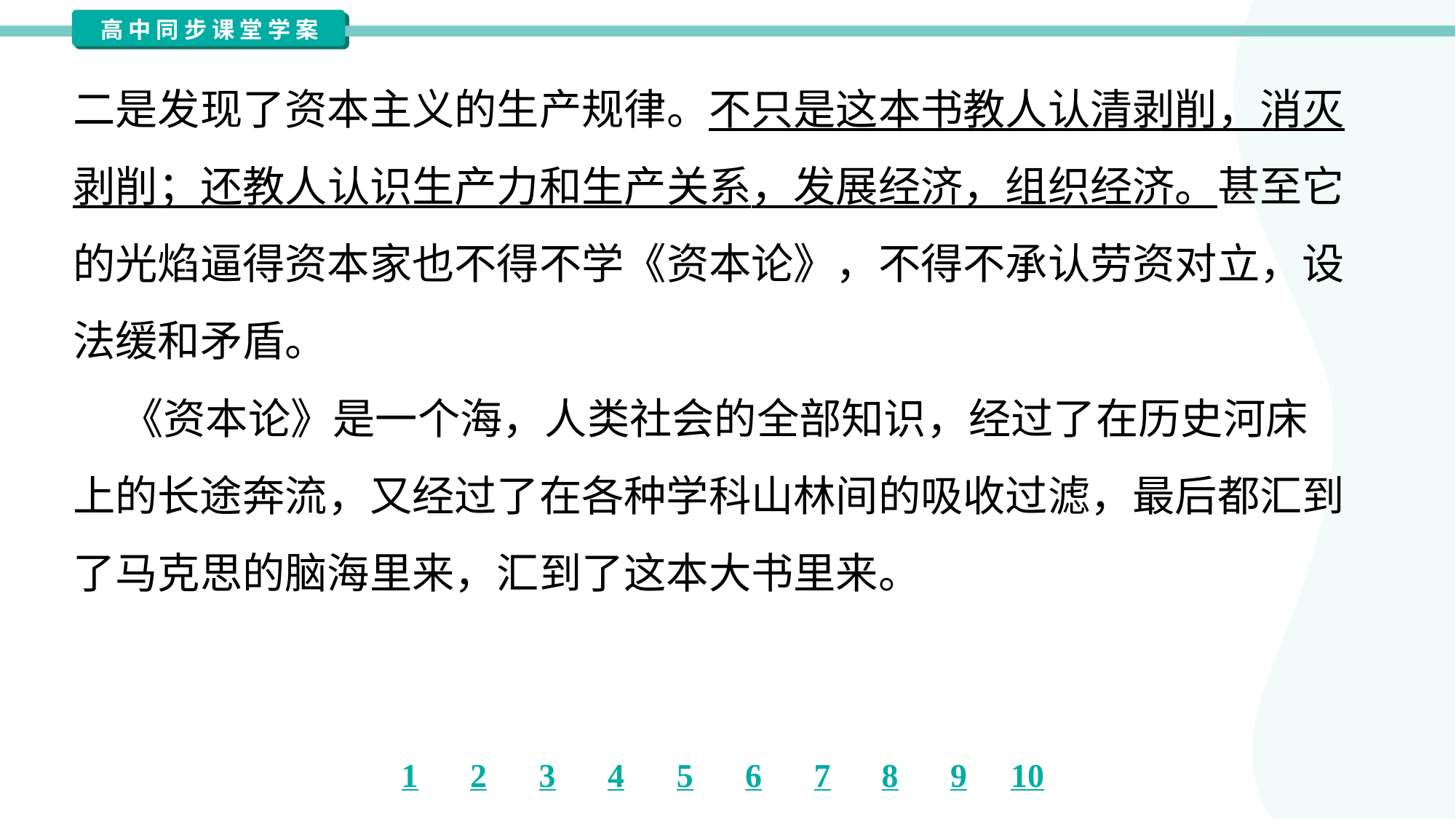

二是发现了资本主义的生产规律。不只是这本书教人认清剥削，消灭
剥削；还教人认识生产力和生产关系，发展经济，组织经济。甚至它
的光焰逼得资本家也不得不学《资本论》，不得不承认劳资对立，设
法缓和矛盾。
    《资本论》是一个海，人类社会的全部知识，经过了在历史河床
上的长途奔流，又经过了在各种学科山林间的吸收过滤，最后都汇到
了马克思的脑海里来，汇到了这本大书里来。